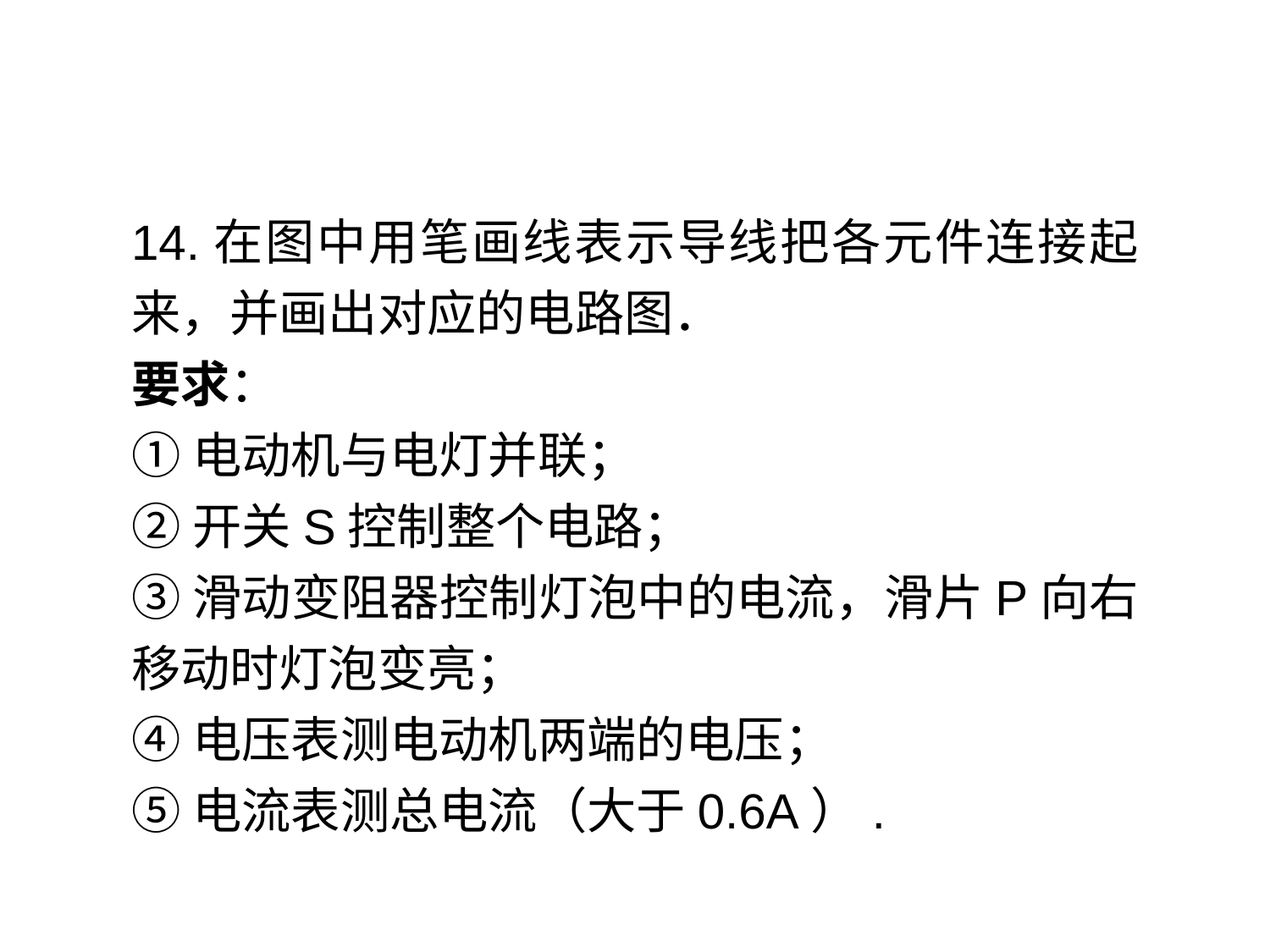

14.在图中用笔画线表示导线把各元件连接起来，并画出对应的电路图．
要求：
①电动机与电灯并联；
②开关S控制整个电路；
③滑动变阻器控制灯泡中的电流，滑片P向右移动时灯泡变亮；
④电压表测电动机两端的电压；
⑤电流表测总电流（大于0.6A）.